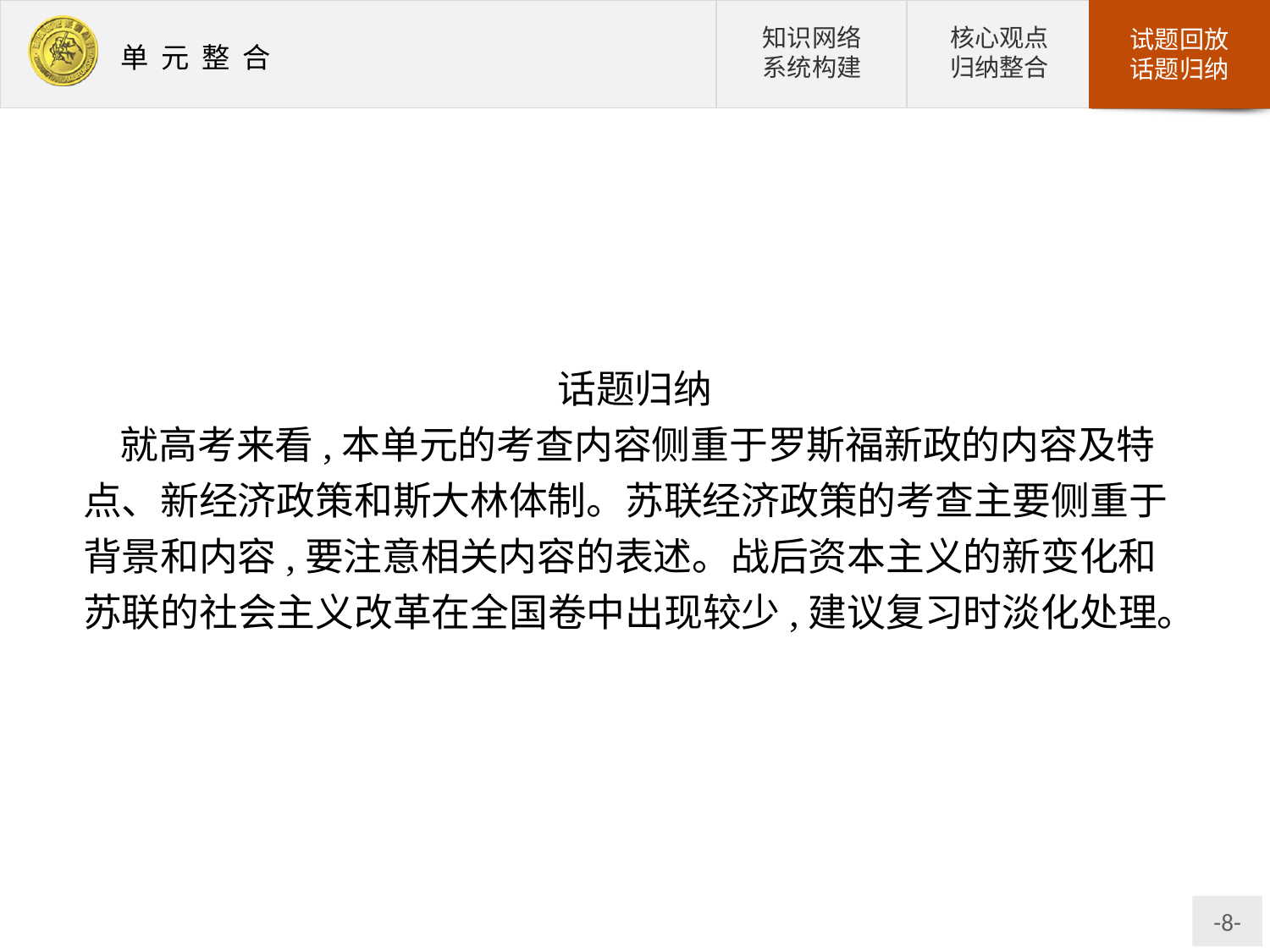

话题归纳
就高考来看,本单元的考查内容侧重于罗斯福新政的内容及特点、新经济政策和斯大林体制。苏联经济政策的考查主要侧重于背景和内容,要注意相关内容的表述。战后资本主义的新变化和苏联的社会主义改革在全国卷中出现较少,建议复习时淡化处理。